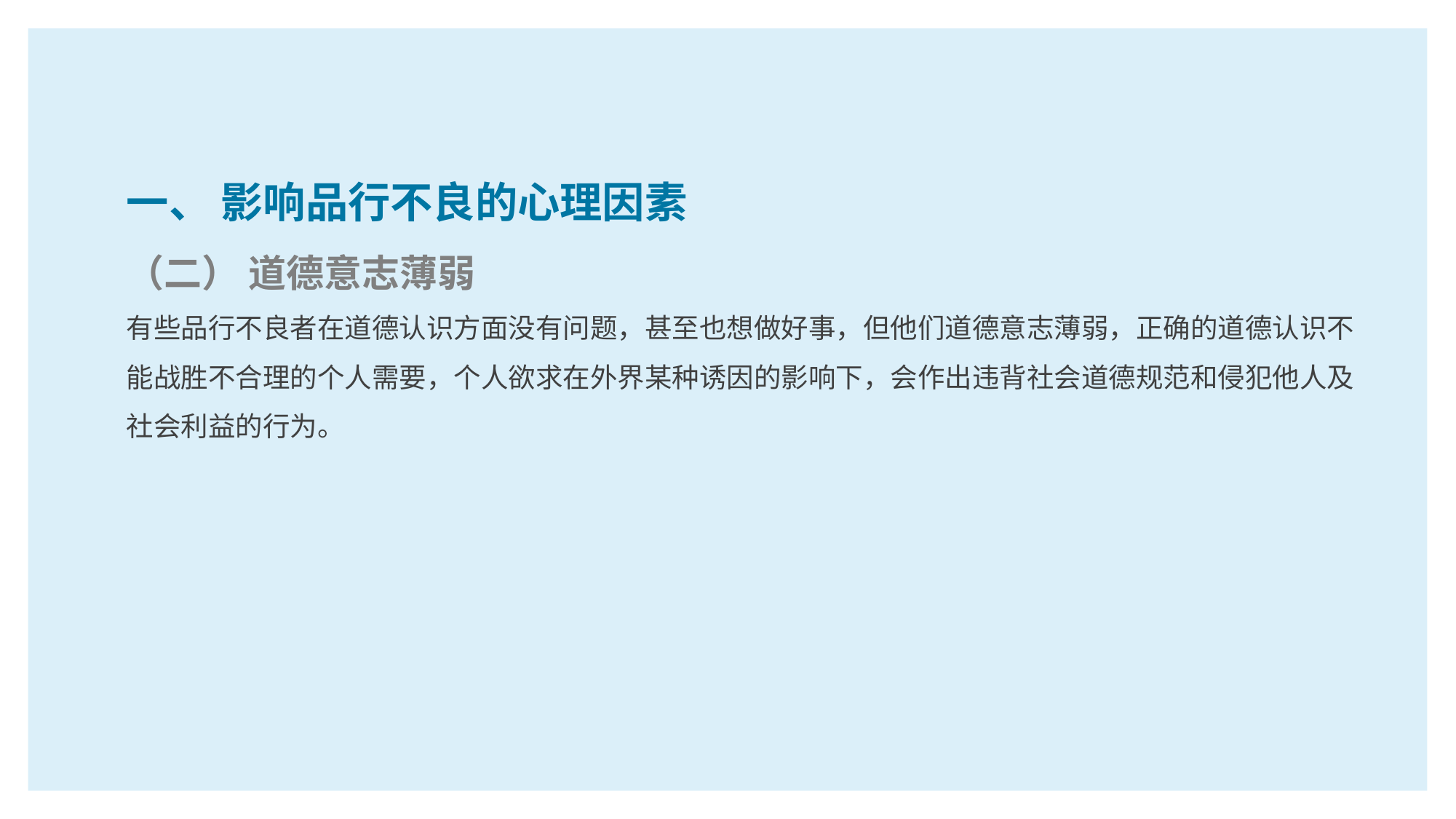

一、 影响品行不良的心理因素
（二） 道德意志薄弱
有些品行不良者在道德认识方面没有问题，甚至也想做好事，但他们道德意志薄弱，正确的道德认识不能战胜不合理的个人需要，个人欲求在外界某种诱因的影响下，会作出违背社会道德规范和侵犯他人及社会利益的行为。